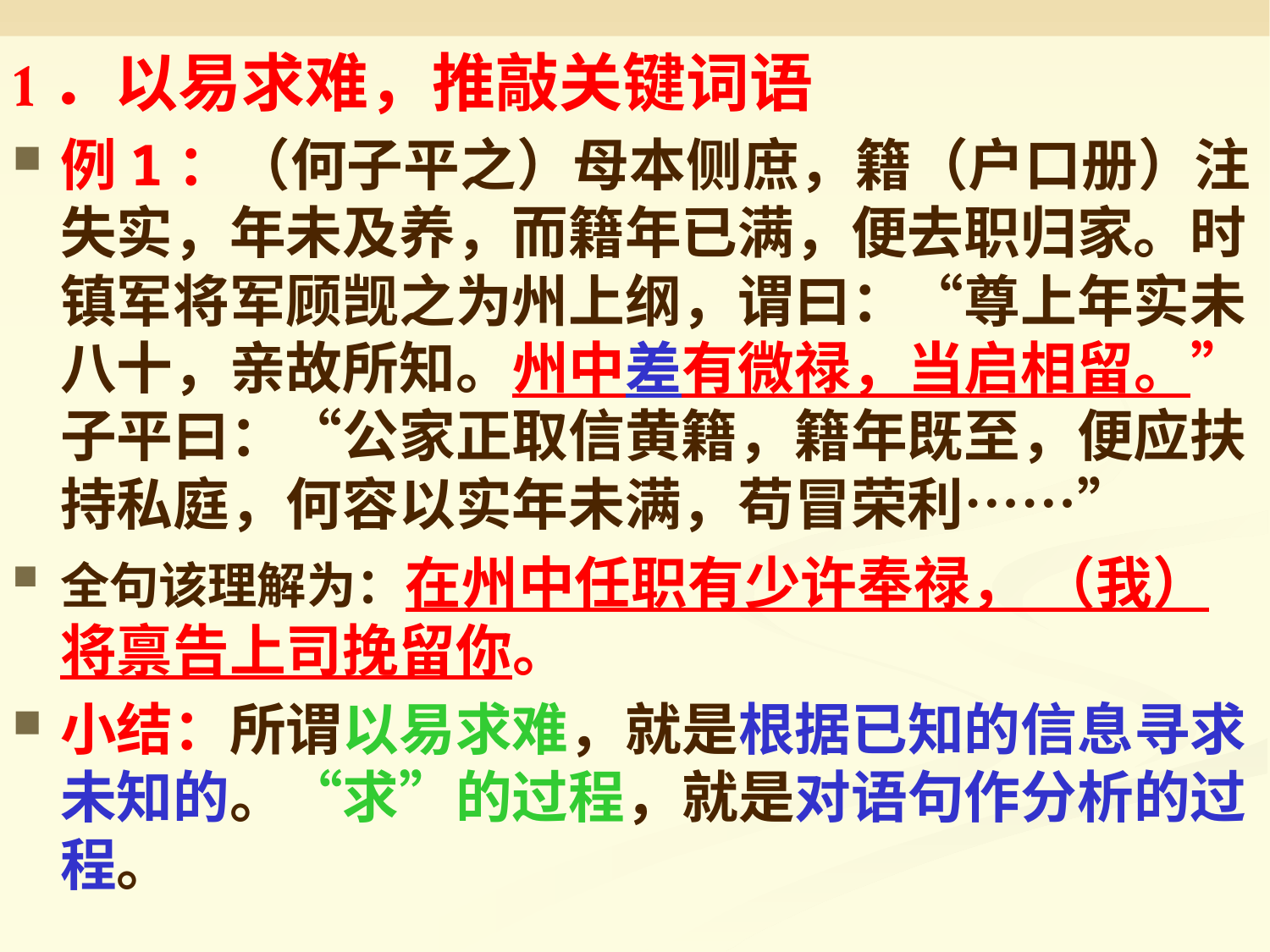

1．以易求难，推敲关键词语
例1：（何子平之）母本侧庶，籍（户口册）注失实，年未及养，而籍年已满，便去职归家。时镇军将军顾觊之为州上纲，谓曰：“尊上年实未八十，亲故所知。州中差有微禄，当启相留。”子平曰：“公家正取信黄籍，籍年既至，便应扶持私庭，何容以实年未满，苟冒荣利……”
全句该理解为：在州中任职有少许奉禄， （我）将禀告上司挽留你。
小结：所谓以易求难，就是根据已知的信息寻求未知的。“求”的过程，就是对语句作分析的过程。